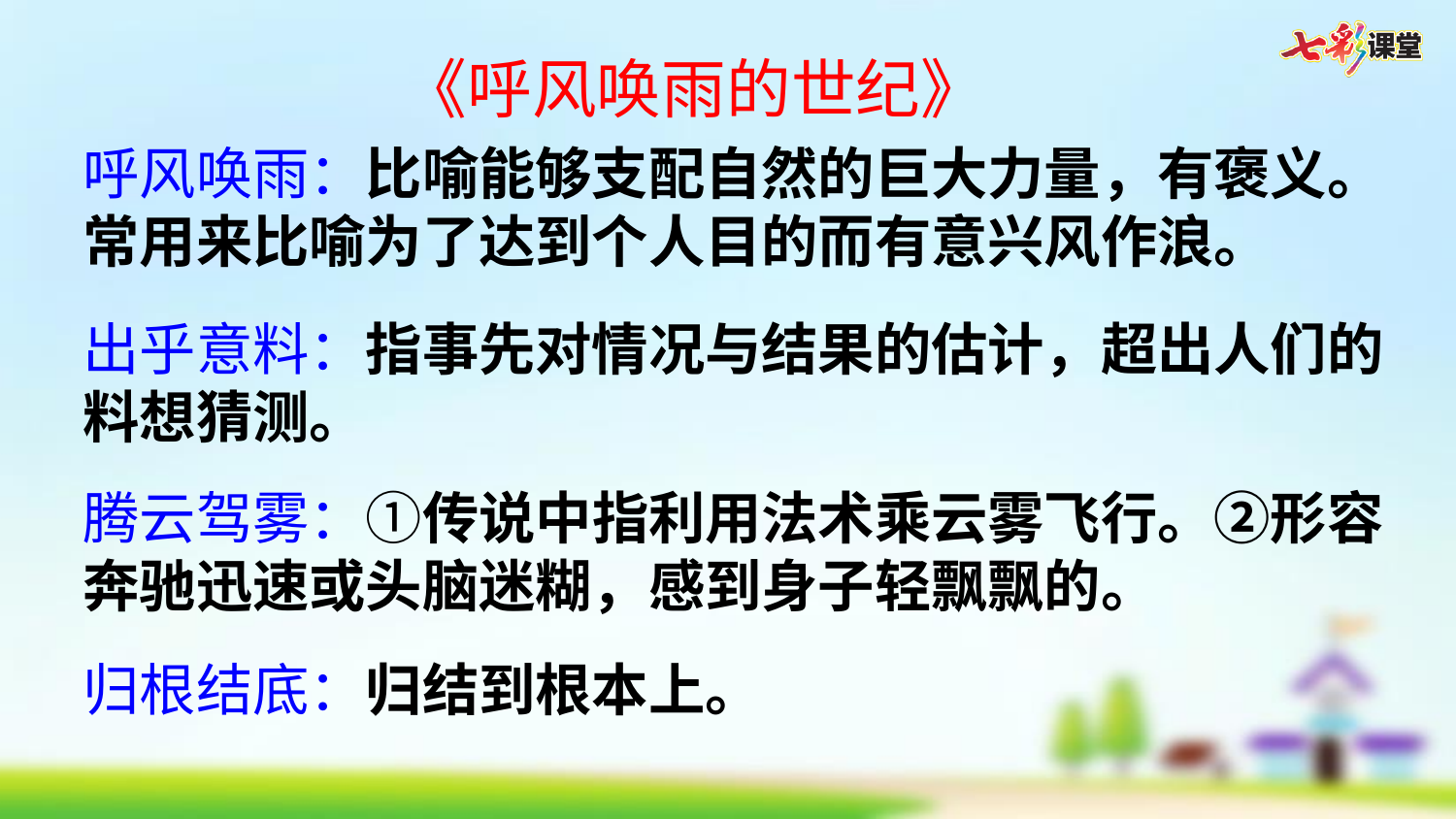

《呼风唤雨的世纪》
呼风唤雨：比喻能够支配自然的巨大力量，有褒义。常用来比喻为了达到个人目的而有意兴风作浪。
出乎意料：指事先对情况与结果的估计，超出人们的料想猜测。
腾云驾雾：①传说中指利用法术乘云雾飞行。②形容奔驰迅速或头脑迷糊，感到身子轻飘飘的。
归根结底：归结到根本上。